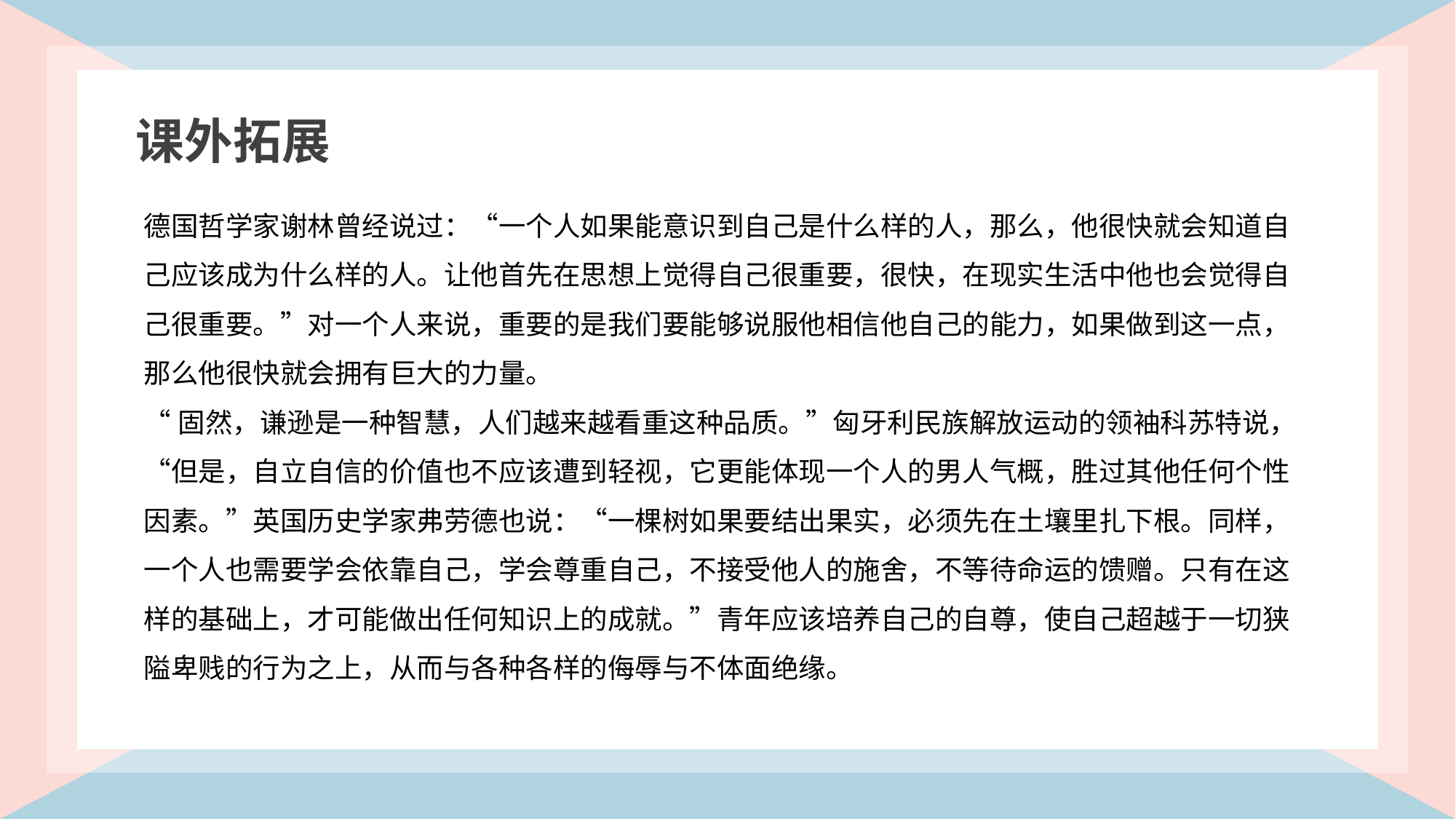

课外拓展
德国哲学家谢林曾经说过：“一个人如果能意识到自己是什么样的人，那么，他很快就会知道自己应该成为什么样的人。让他首先在思想上觉得自己很重要，很快，在现实生活中他也会觉得自己很重要。”对一个人来说，重要的是我们要能够说服他相信他自己的能力，如果做到这一点，那么他很快就会拥有巨大的力量。
“固然，谦逊是一种智慧，人们越来越看重这种品质。”匈牙利民族解放运动的领袖科苏特说，“但是，自立自信的价值也不应该遭到轻视，它更能体现一个人的男人气概，胜过其他任何个性因素。”英国历史学家弗劳德也说：“一棵树如果要结出果实，必须先在土壤里扎下根。同样，一个人也需要学会依靠自己，学会尊重自己，不接受他人的施舍，不等待命运的馈赠。只有在这样的基础上，才可能做出任何知识上的成就。”青年应该培养自己的自尊，使自己超越于一切狭隘卑贱的行为之上，从而与各种各样的侮辱与不体面绝缘。